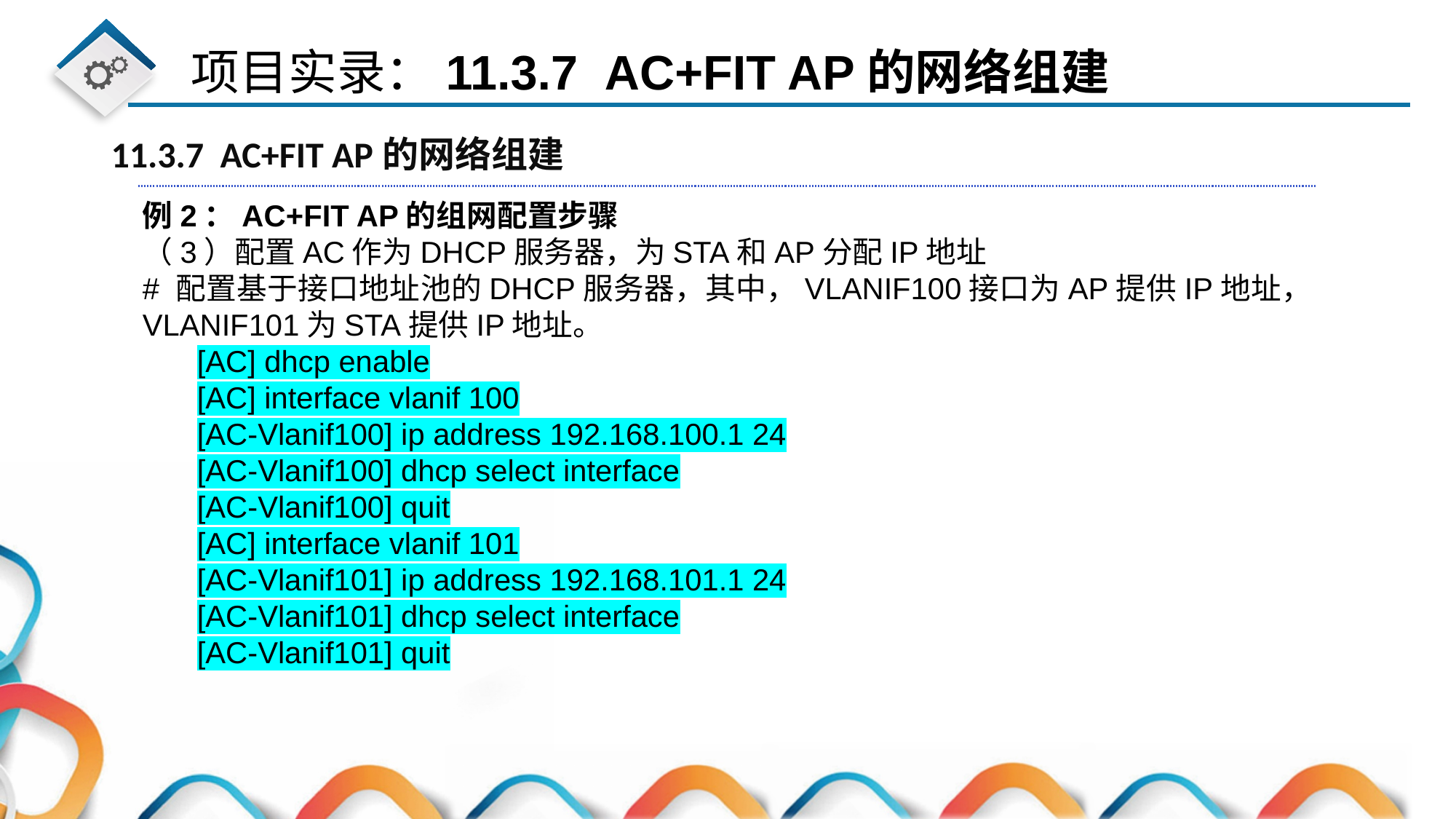

11.3.7  AC+FIT AP的网络组建

例2：AC+FIT AP的组网配置步骤
（3）配置AC作为DHCP服务器，为STA和AP分配IP地址
# 配置基于接口地址池的DHCP服务器，其中，VLANIF100接口为AP提供IP地址，VLANIF101为STA提供IP地址。
[AC] dhcp enable
[AC] interface vlanif 100
[AC-Vlanif100] ip address 192.168.100.1 24
[AC-Vlanif100] dhcp select interface
[AC-Vlanif100] quit
[AC] interface vlanif 101
[AC-Vlanif101] ip address 192.168.101.1 24
[AC-Vlanif101] dhcp select interface
[AC-Vlanif101] quit